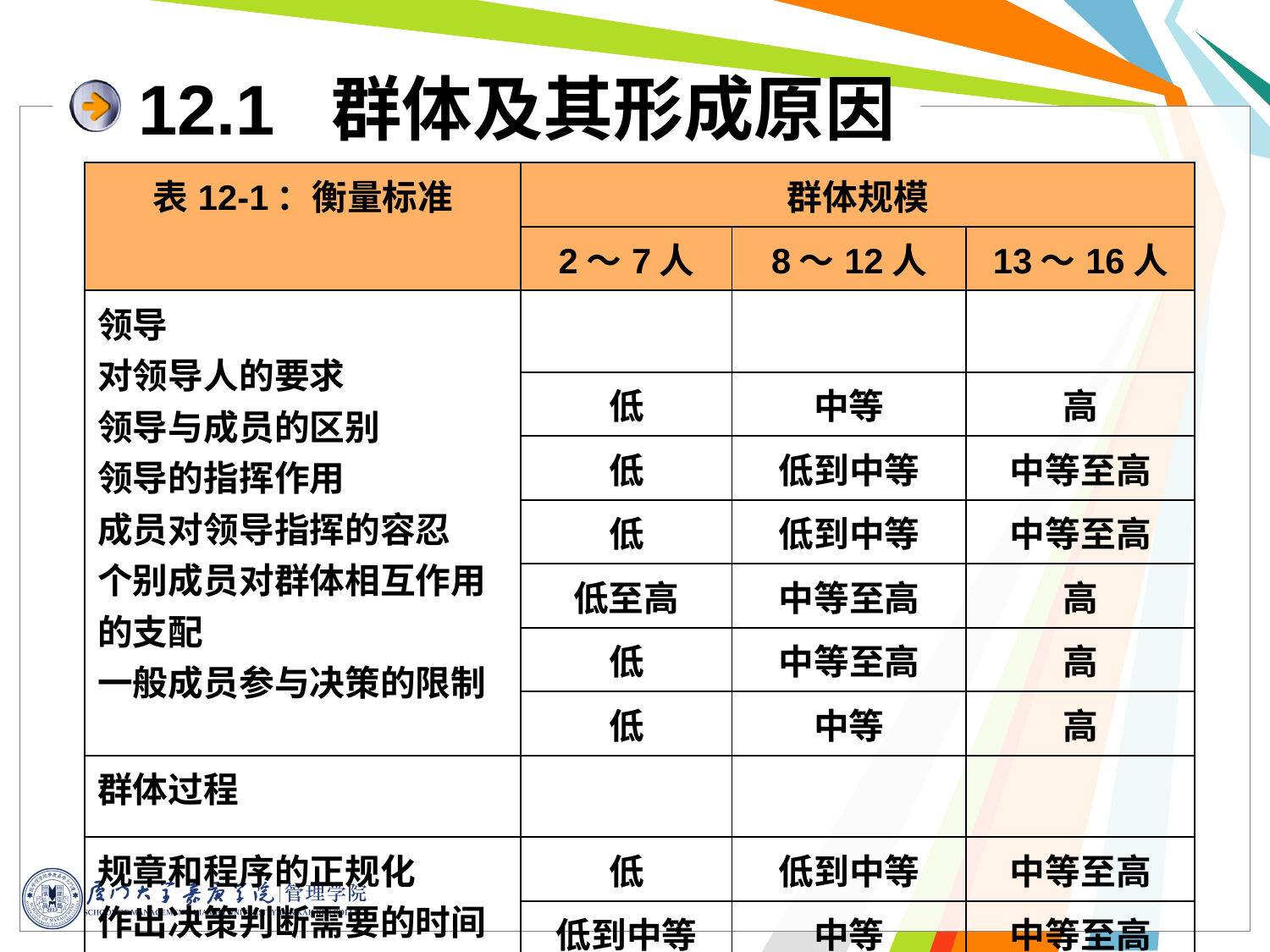

12.1  群体及其形成原因

| 表12-1：衡量标准 | 群体规模 |  |  |
| --- | --- | --- | --- |
|  | 2～7人 | 8～12人 | 13～16人 |
| 领导 对领导人的要求 领导与成员的区别 领导的指挥作用 成员对领导指挥的容忍 个别成员对群体相互作用的支配 一般成员参与决策的限制 |  |  |  |
|  | 低 | 中等 | 高 |
|  | 低 | 低到中等 | 中等至高 |
|  | 低 | 低到中等 | 中等至高 |
|  | 低至高 | 中等至高 | 高 |
|  | 低 | 中等至高 | 高 |
|  | 低 | 中等 | 高 |
| 群体过程 |  |  |  |
| 规章和程序的正规化 作出决策判断需要的时间 群体形成小派系的可能性 | 低 | 低到中等 | 中等至高 |
|  | 低到中等 | 中等 | 中等至高 |
|  | 低 | 中等至高 | 高 |